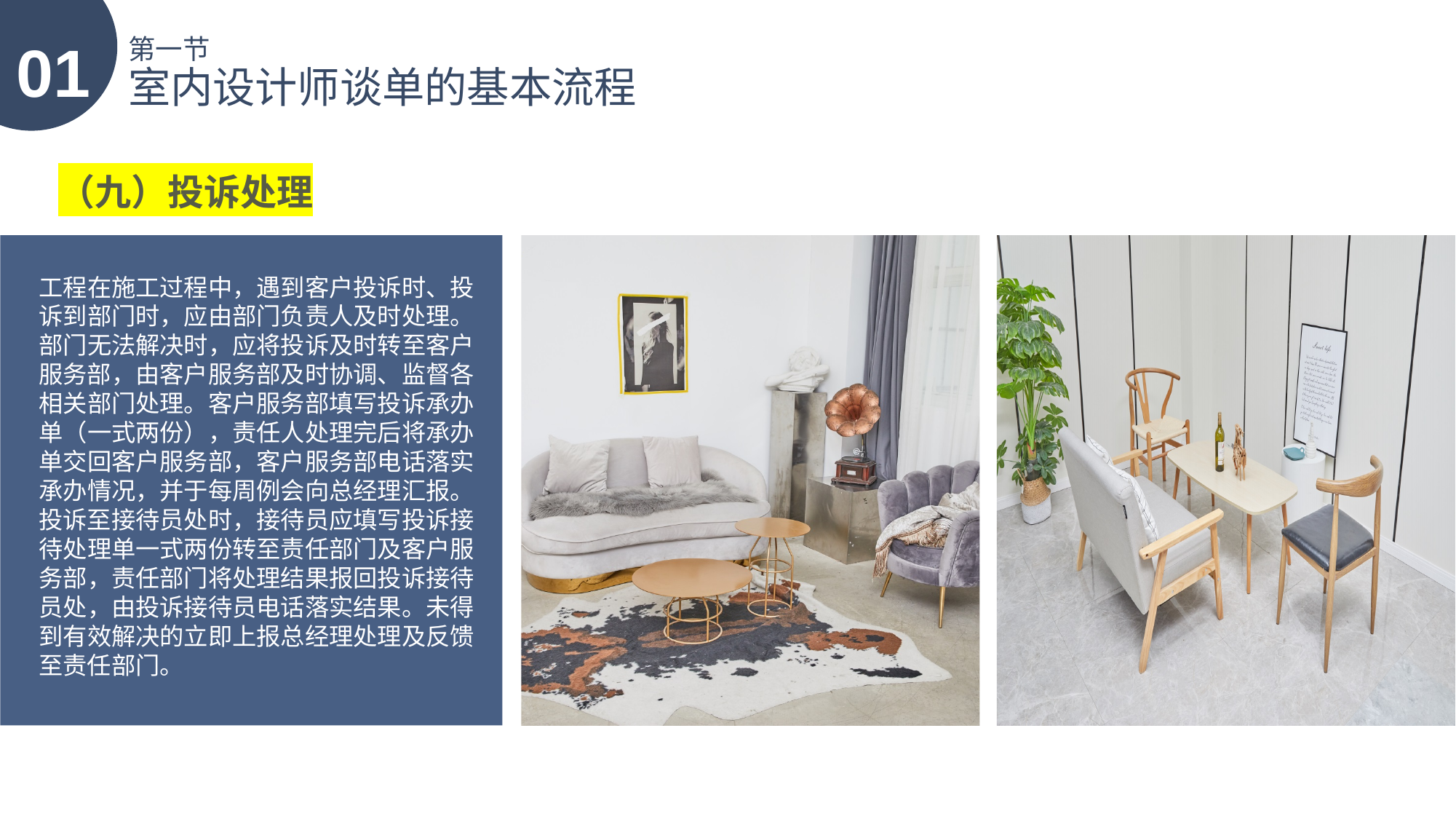

01
第一节
室内设计师谈单的基本流程
（九）投诉处理

工程在施工过程中，遇到客户投诉时、投诉到部门时，应由部门负责人及时处理。部门无法解决时，应将投诉及时转至客户服务部，由客户服务部及时协调、监督各相关部门处理。客户服务部填写投诉承办单（一式两份），责任人处理完后将承办单交回客户服务部，客户服务部电话落实承办情况，并于每周例会向总经理汇报。投诉至接待员处时，接待员应填写投诉接待处理单一式两份转至责任部门及客户服务部，责任部门将处理结果报回投诉接待员处，由投诉接待员电话落实结果。未得到有效解决的立即上报总经理处理及反馈至责任部门。